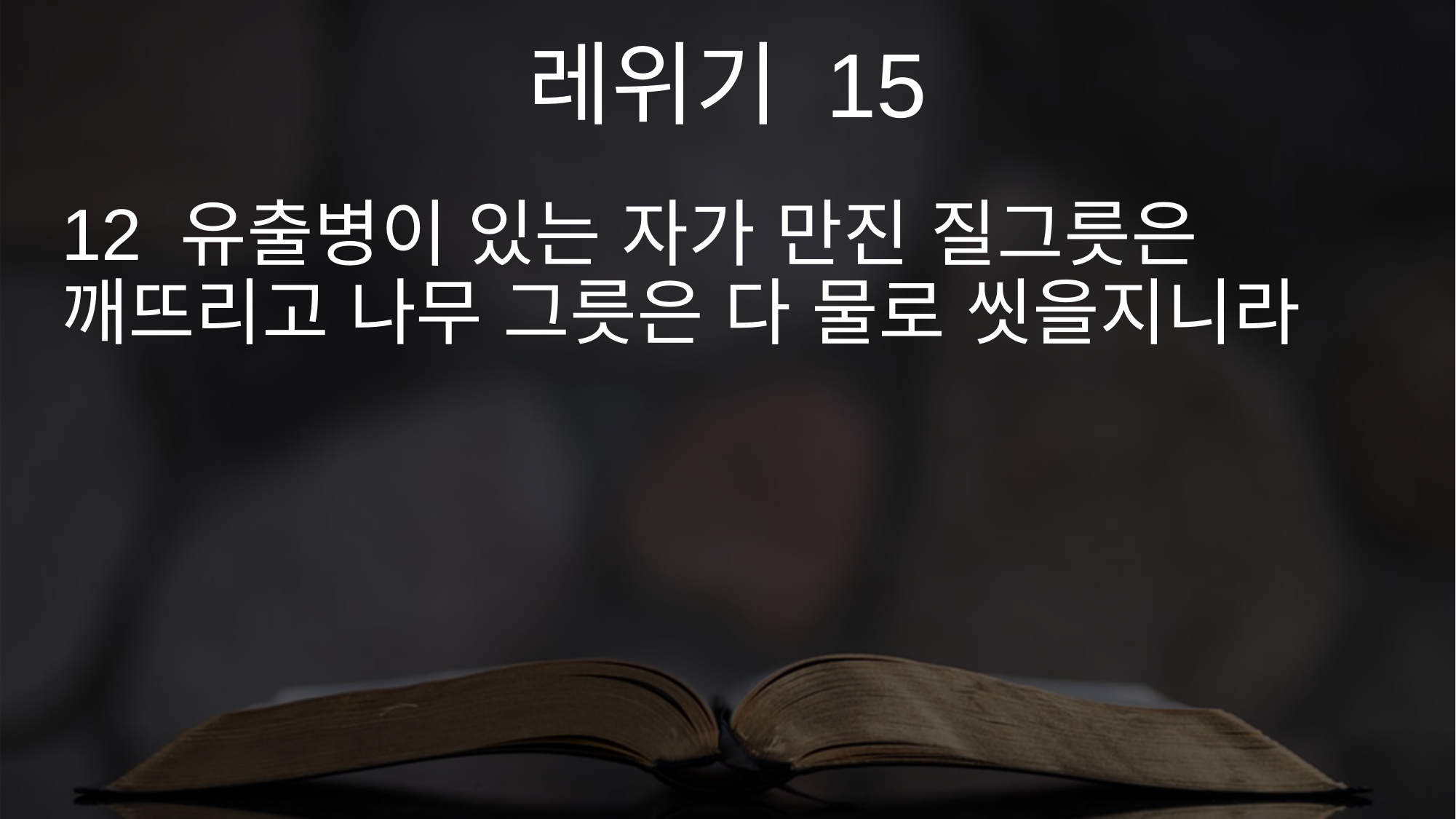

레위기 15
12 유출병이 있는 자가 만진 질그릇은 깨뜨리고 나무 그릇은 다 물로 씻을지니라